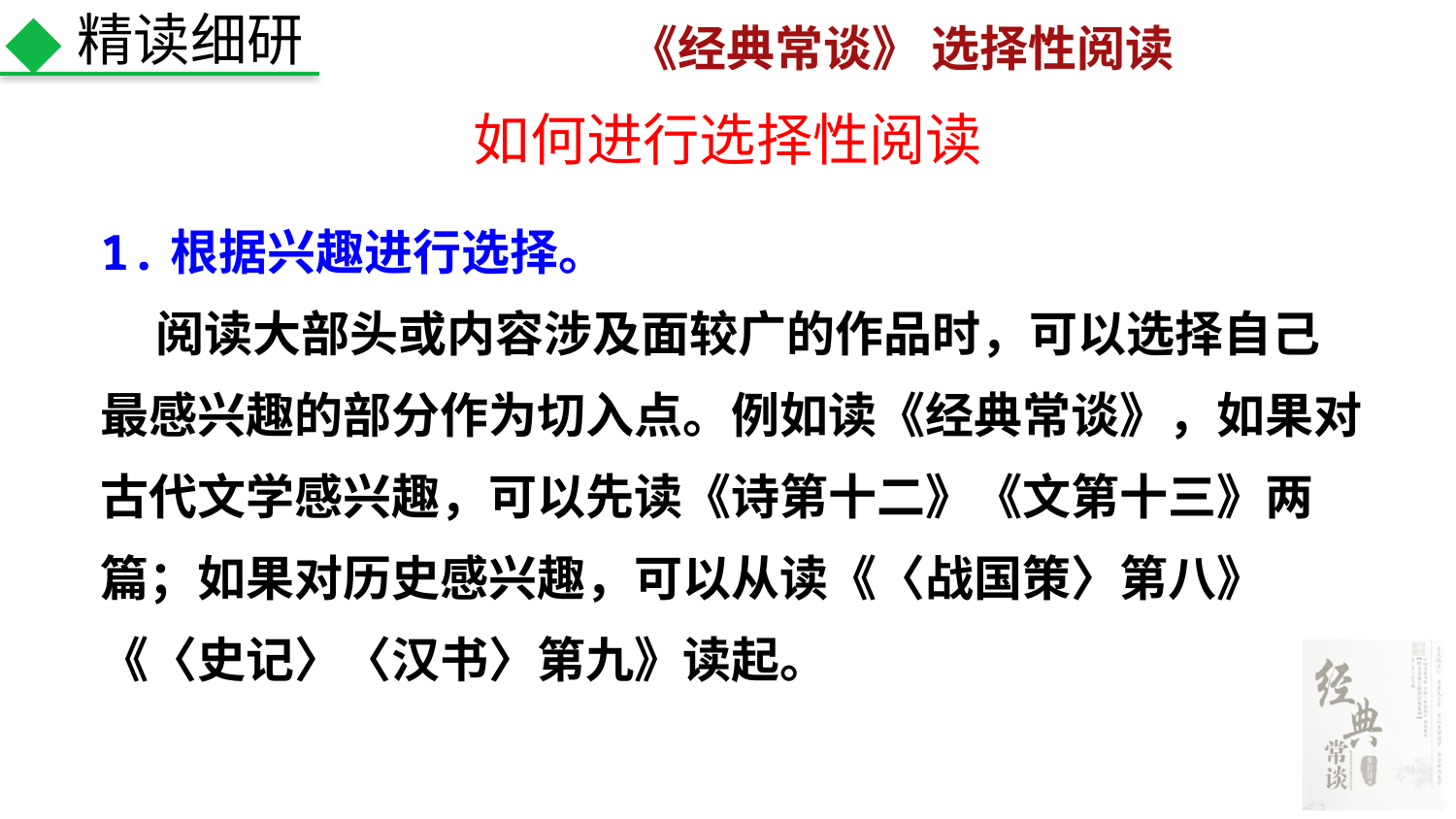

精读细研

如何进行选择性阅读
1.根据兴趣进行选择。
    阅读大部头或内容涉及面较广的作品时，可以选择自己最感兴趣的部分作为切入点。例如读《经典常谈》，如果对古代文学感兴趣，可以先读《诗第十二》《文第十三》两篇；如果对历史感兴趣，可以从读《〈战国策〉第八》《〈史记〉〈汉书〉第九》读起。